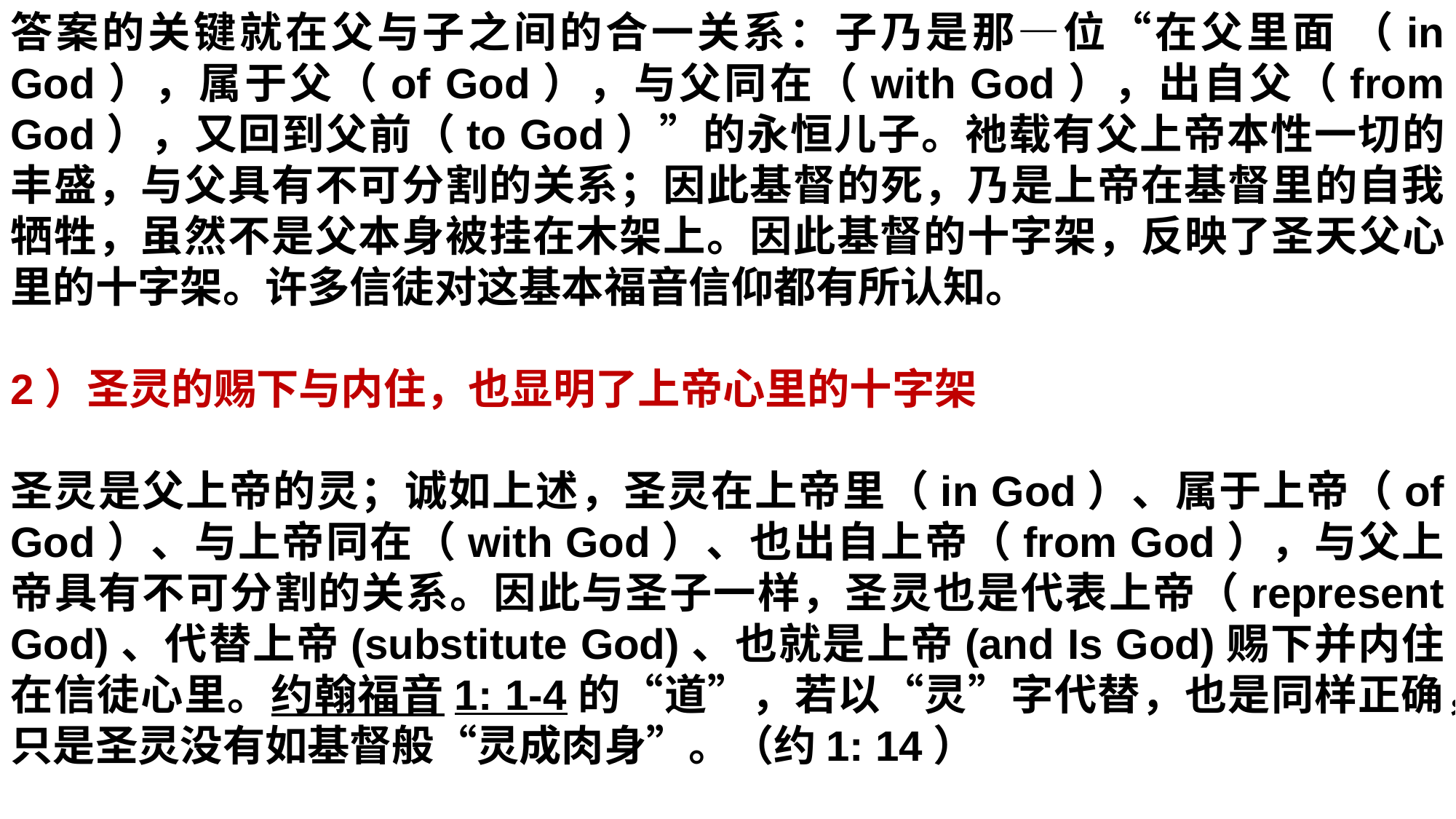

答案的关键就在父与子之间的合一关系：子乃是那―位“在父里面 （in God），属于父（of God），与父同在（with God），出自父（from God），又回到父前（to God）”的永恒儿子。祂载有父上帝本性一切的丰盛，与父具有不可分割的关系；因此基督的死，乃是上帝在基督里的自我牺牲，虽然不是父本身被挂在木架上。因此基督的十字架，反映了圣天父心里的十字架。许多信徒对这基本福音信仰都有所认知。

2）圣灵的赐下与内住，也显明了上帝心里的十字架

圣灵是父上帝的灵；诚如上述，圣灵在上帝里（in God）、属于上帝（of God）、与上帝同在（with God）、也出自上帝（from God），与父上帝具有不可分割的关系。因此与圣子一样，圣灵也是代表上帝（represent God)、代替上帝(substitute God)、也就是上帝(and Is God)赐下并内住在信徒心里。约翰福音1: 1-4的“道”，若以“灵”字代替，也是同样正确，只是圣灵没有如基督般“灵成肉身”。（约1: 14）